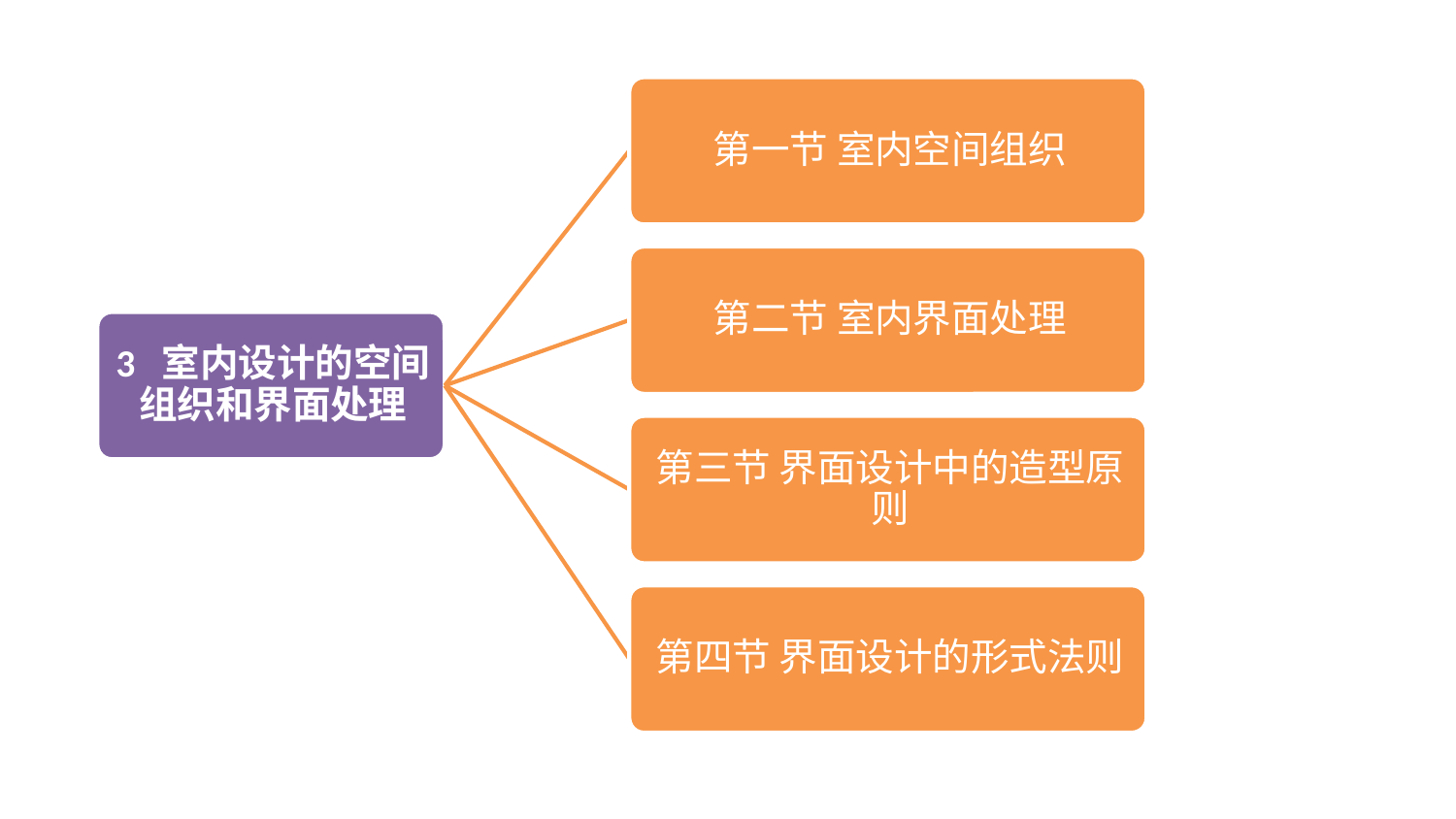

3  室内设计的空间组织和界面处理

第一节 室内空间组织

第二节 室内界面处理

第三节 界面设计中的造型原则

第四节 界面设计的形式法则